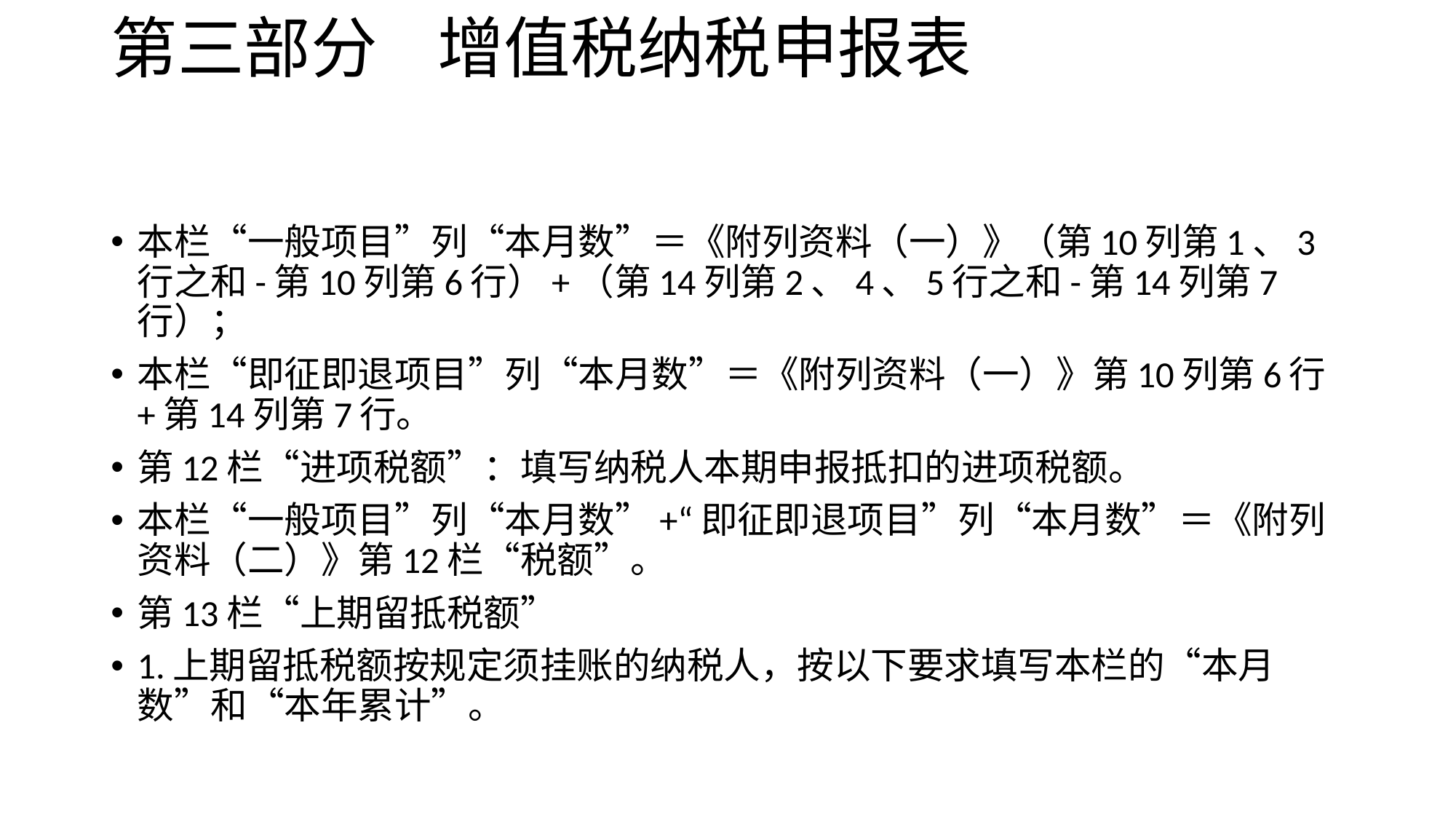

# 第三部分    增值税纳税申报表

本栏“一般项目”列“本月数”＝《附列资料（一）》（第10列第1、3行之和-第10列第6行）+（第14列第2、4、5行之和-第14列第7行）；
本栏“即征即退项目”列“本月数”＝《附列资料（一）》第10列第6行+第14列第7行。
第12栏“进项税额”：填写纳税人本期申报抵扣的进项税额。
本栏“一般项目”列“本月数”+“即征即退项目”列“本月数”＝《附列资料（二）》第12栏“税额”。
第13栏“上期留抵税额”
1.上期留抵税额按规定须挂账的纳税人，按以下要求填写本栏的“本月数”和“本年累计”。